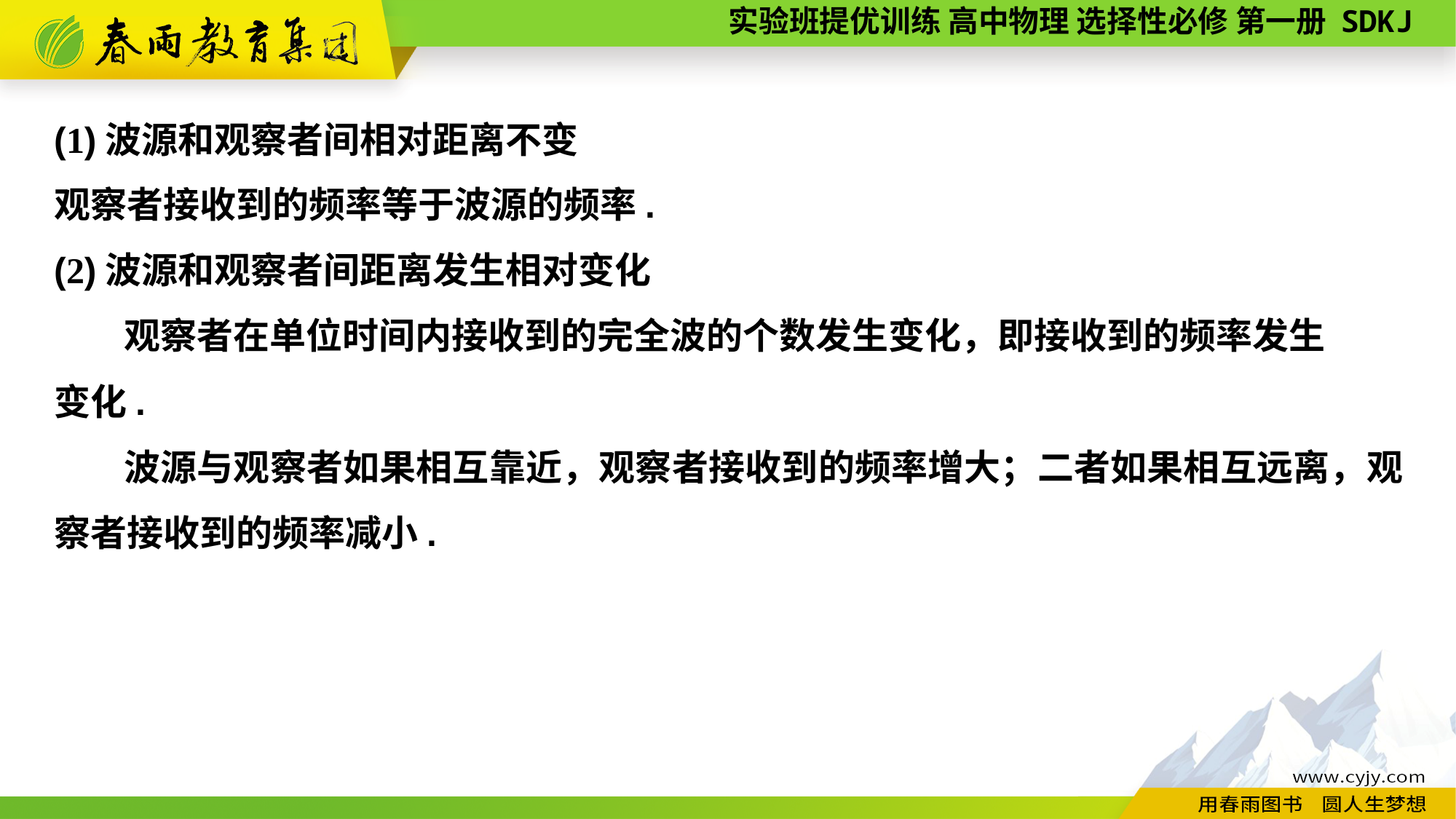

(1)波源和观察者间相对距离不变
观察者接收到的频率等于波源的频率.
(2)波源和观察者间距离发生相对变化
观察者在单位时间内接收到的完全波的个数发生变化，即接收到的频率发生
变化.
波源与观察者如果相互靠近，观察者接收到的频率增大；二者如果相互远离，观察者接收到的频率减小.